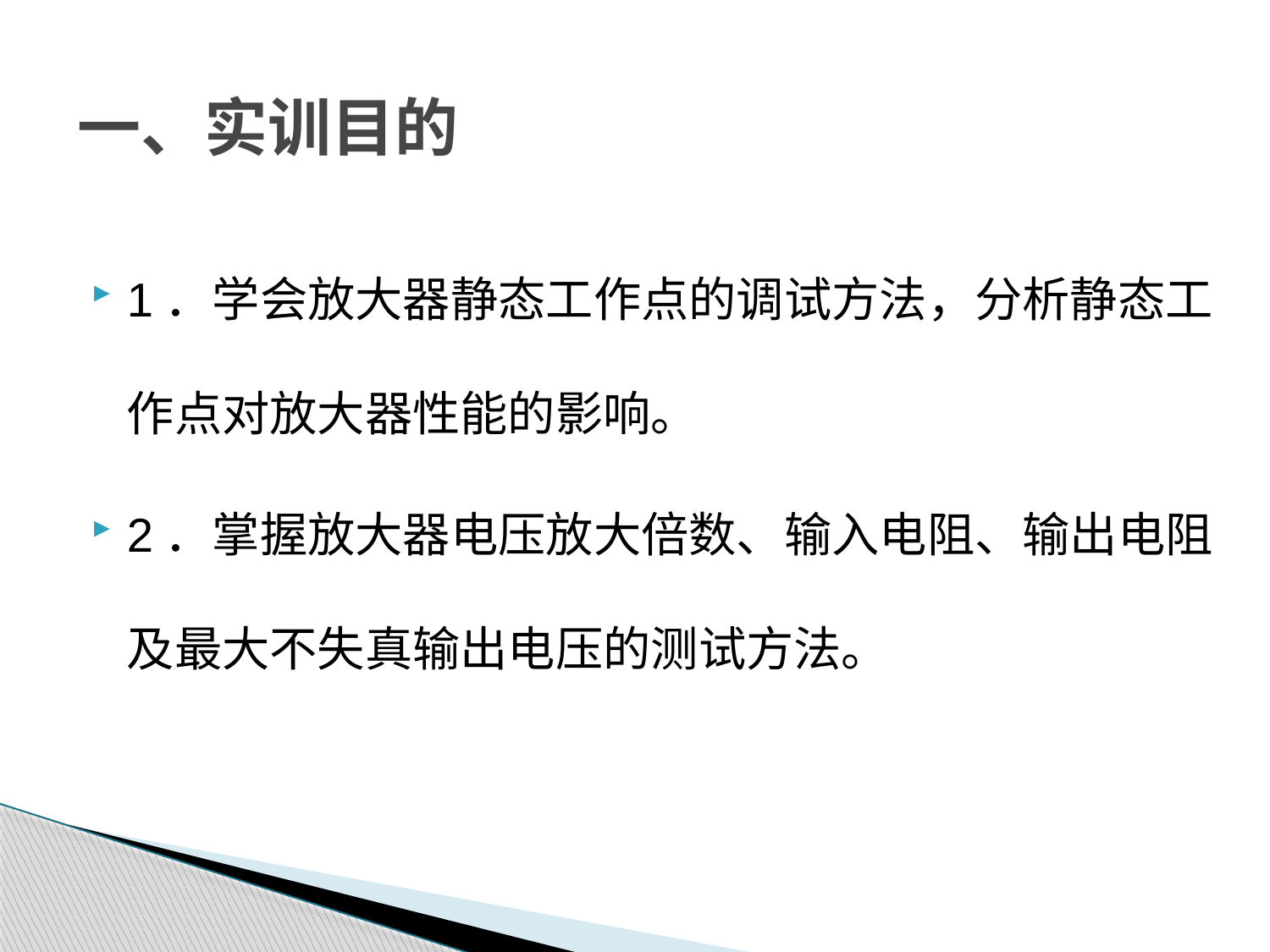

# 一、实训目的
1．学会放大器静态工作点的调试方法，分析静态工作点对放大器性能的影响。
2．掌握放大器电压放大倍数、输入电阻、输出电阻及最大不失真输出电压的测试方法。